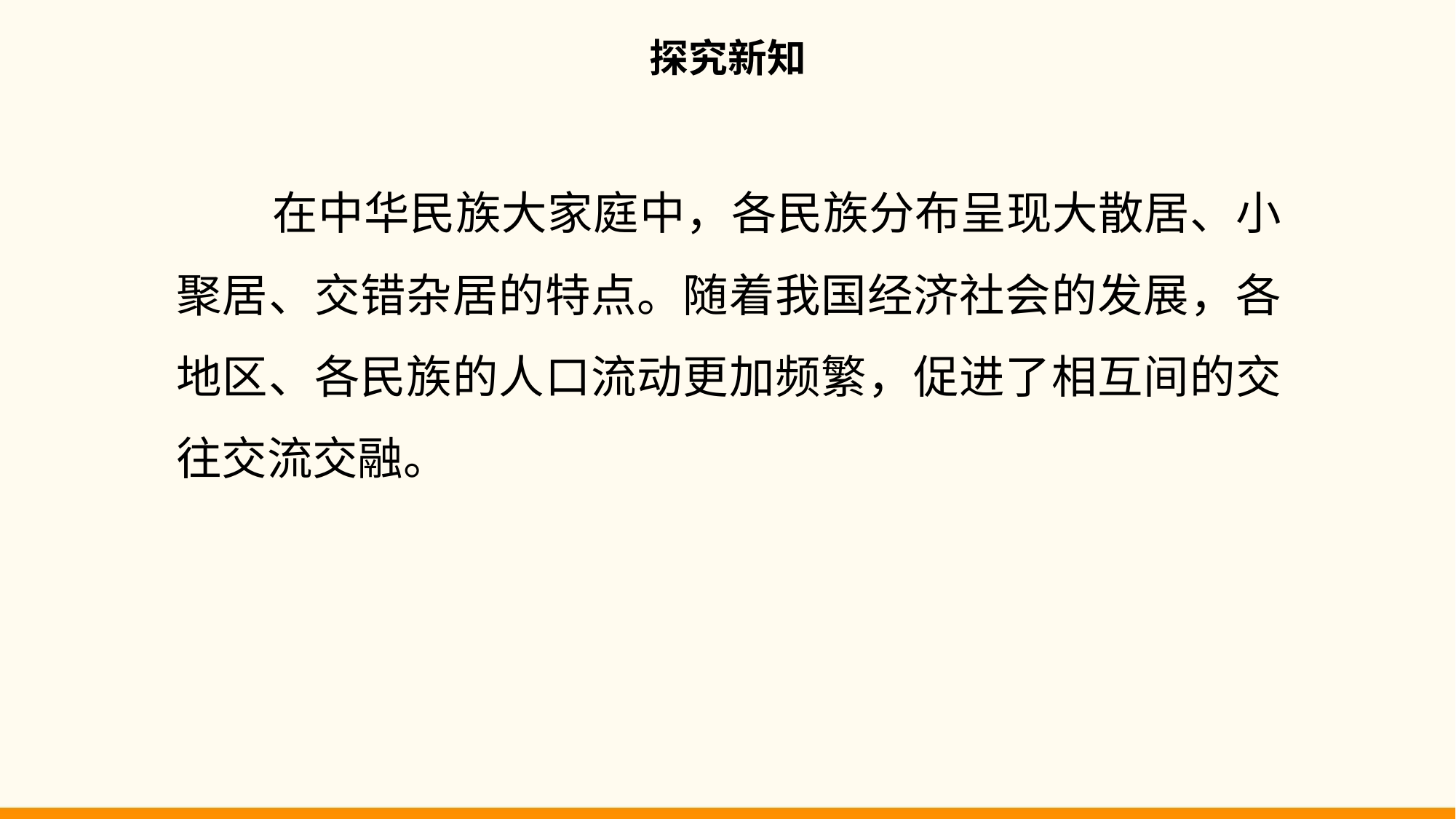

# 探究新知
在中华民族大家庭中，各民族分布呈现大散居、小聚居、交错杂居的特点。随着我国经济社会的发展，各地区、各民族的人口流动更加频繁，促进了相互间的交往交流交融。